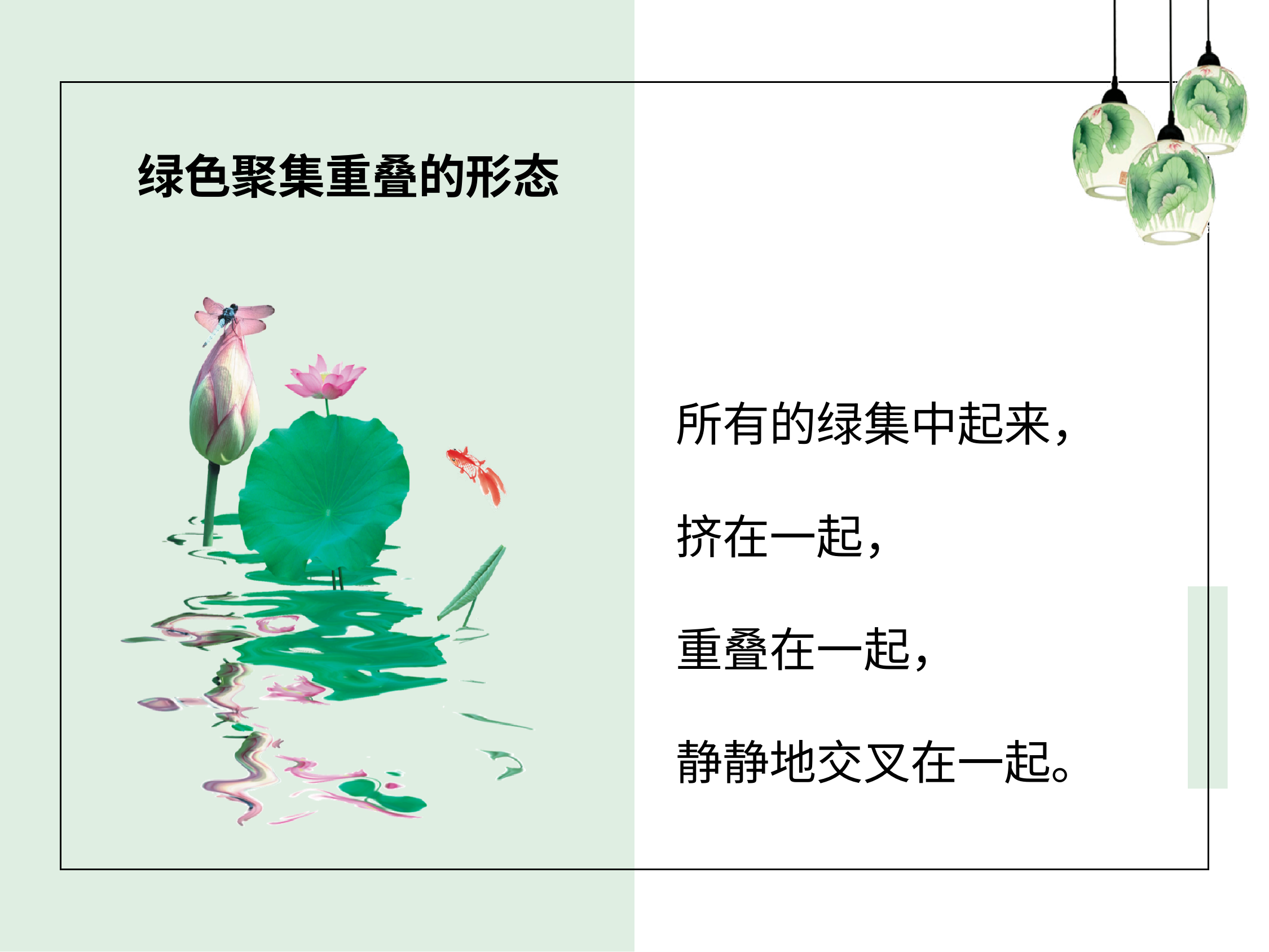

绿色聚集重叠的形态
所有的绿集中起来，

挤在一起，

重叠在一起，

静静地交叉在一起。